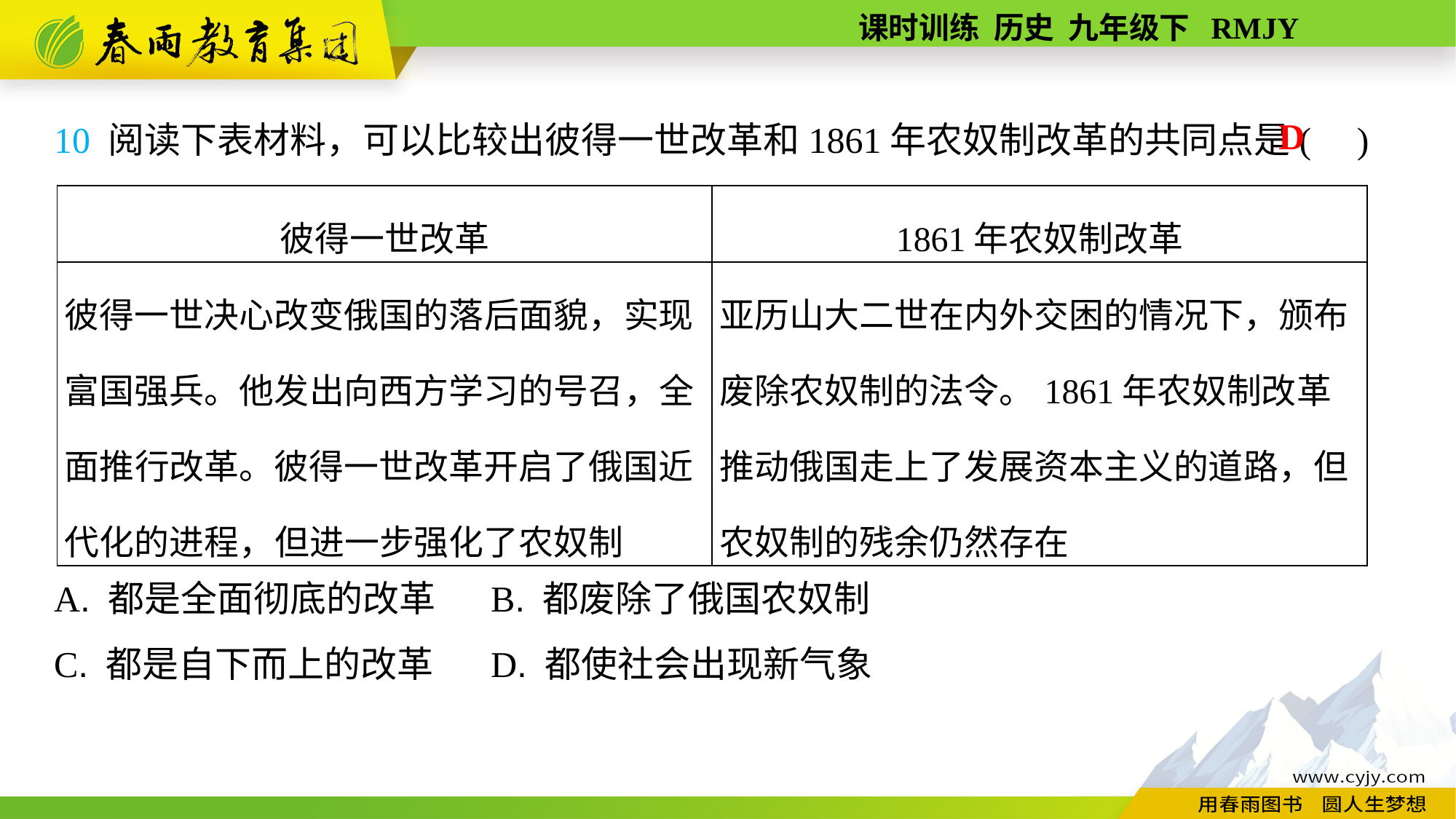

10 阅读下表材料，可以比较出彼得一世改革和1861年农奴制改革的共同点是(     )

A. 都是全面彻底的改革	B. 都废除了俄国农奴制
C. 都是自下而上的改革	D. 都使社会出现新气象
D
| 彼得一世改革 | 1861年农奴制改革 |
| --- | --- |
| 彼得一世决心改变俄国的落后面貌，实现富国强兵。他发出向西方学习的号召，全面推行改革。彼得一世改革开启了俄国近代化的进程，但进一步强化了农奴制 | 亚历山大二世在内外交困的情况下，颁布废除农奴制的法令。1861年农奴制改革推动俄国走上了发展资本主义的道路，但农奴制的残余仍然存在 |